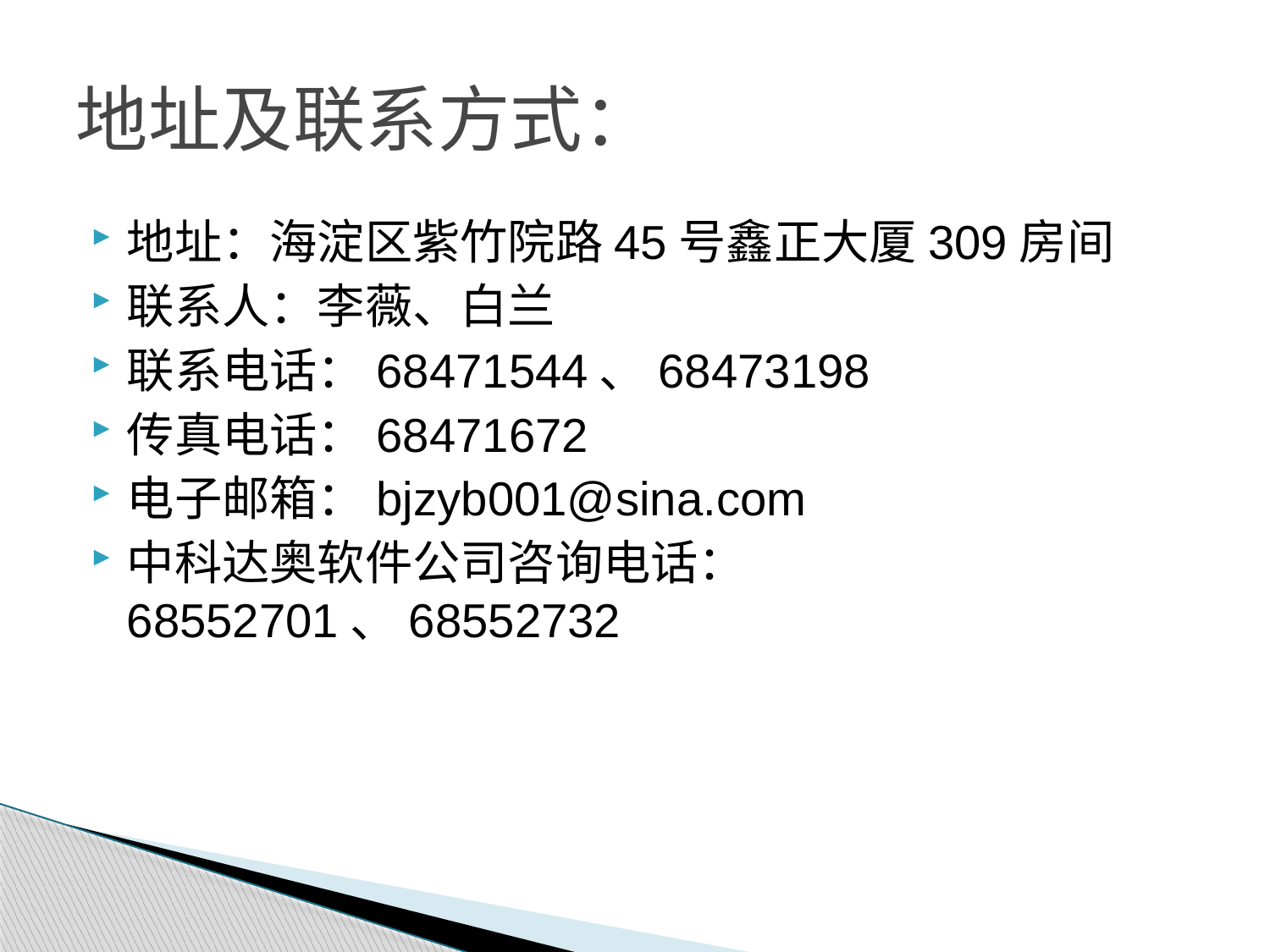

# 地址及联系方式：
地址：海淀区紫竹院路45号鑫正大厦309房间
联系人：李薇、白兰
联系电话：68471544、68473198
传真电话：68471672
电子邮箱：bjzyb001@sina.com
中科达奥软件公司咨询电话：68552701、68552732